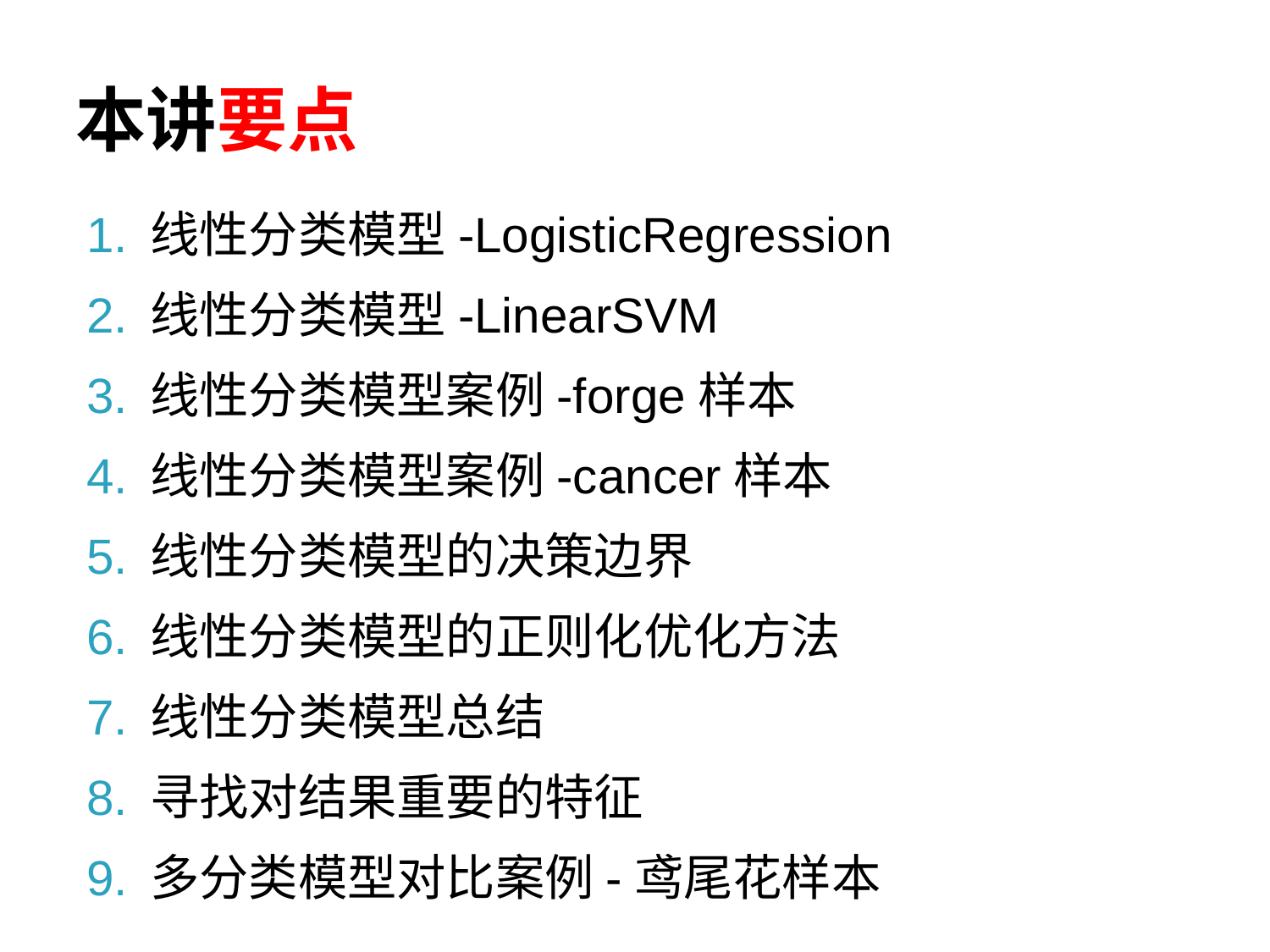

# 本讲要点
线性分类模型-LogisticRegression
线性分类模型-LinearSVM
线性分类模型案例-forge样本
线性分类模型案例-cancer样本
线性分类模型的决策边界
线性分类模型的正则化优化方法
线性分类模型总结
寻找对结果重要的特征
多分类模型对比案例-鸢尾花样本